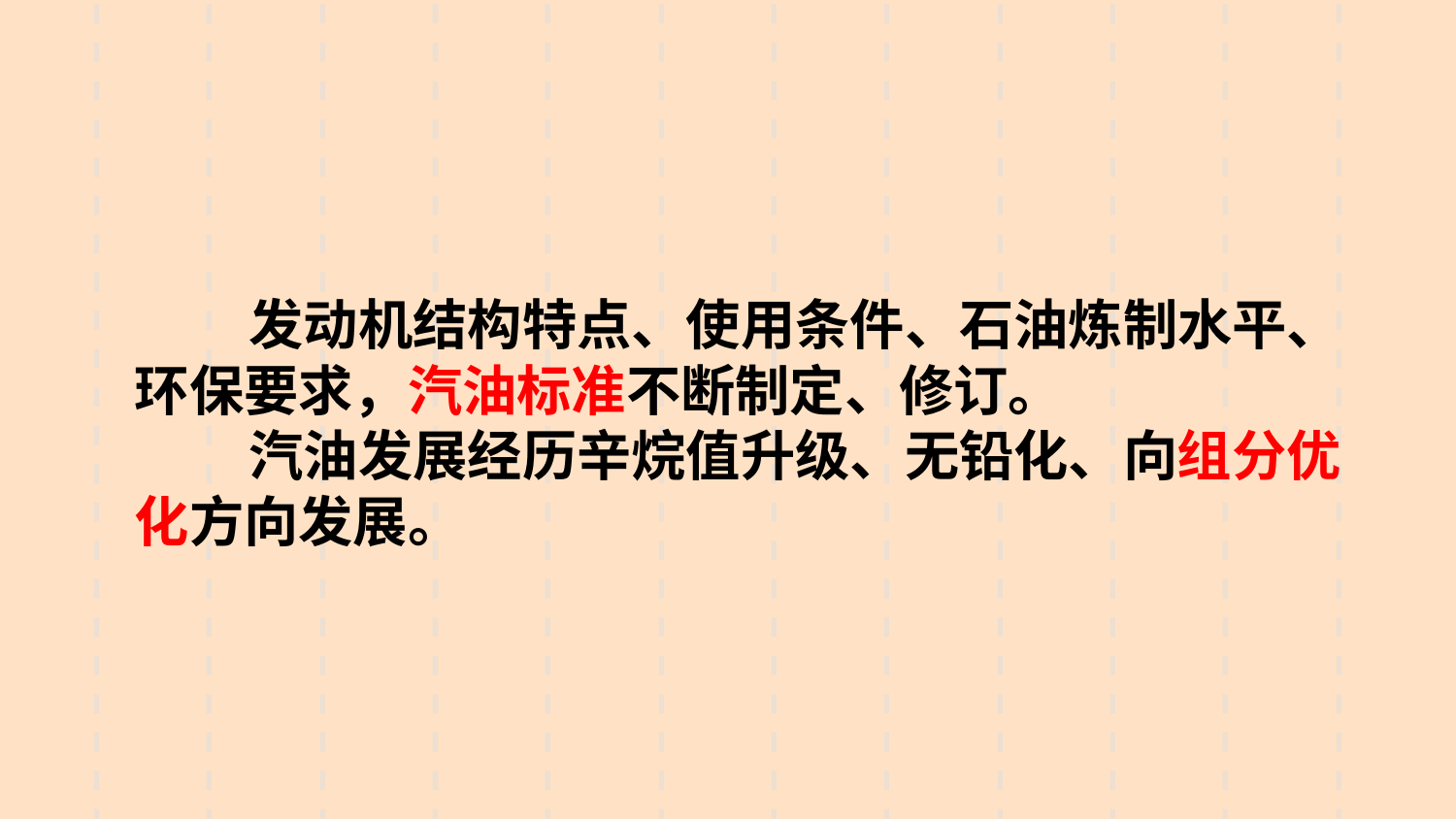

发动机结构特点、使用条件、石油炼制水平、环保要求，汽油标准不断制定、修订。
汽油发展经历辛烷值升级、无铅化、向组分优化方向发展。